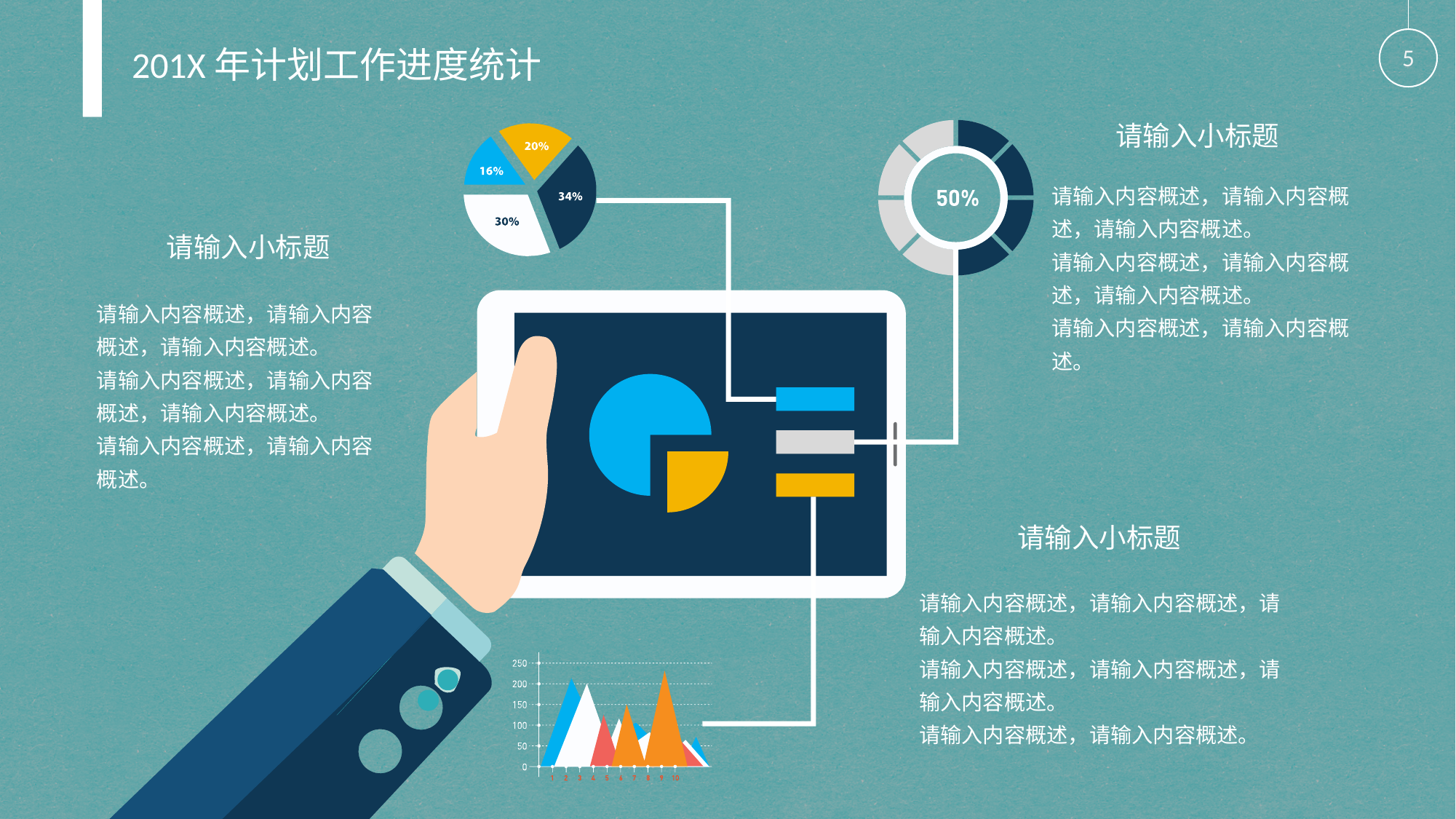

5
201X年计划工作进度统计
请输入小标题

请输入内容概述，请输入内容概述，请输入内容概述。
请输入内容概述，请输入内容概述，请输入内容概述。
请输入内容概述，请输入内容概述。
请输入小标题
请输入内容概述，请输入内容概述，请输入内容概述。
请输入内容概述，请输入内容概述，请输入内容概述。
请输入内容概述，请输入内容概述。
请输入小标题

请输入内容概述，请输入内容概述，请输入内容概述。
请输入内容概述，请输入内容概述，请输入内容概述。
请输入内容概述，请输入内容概述。